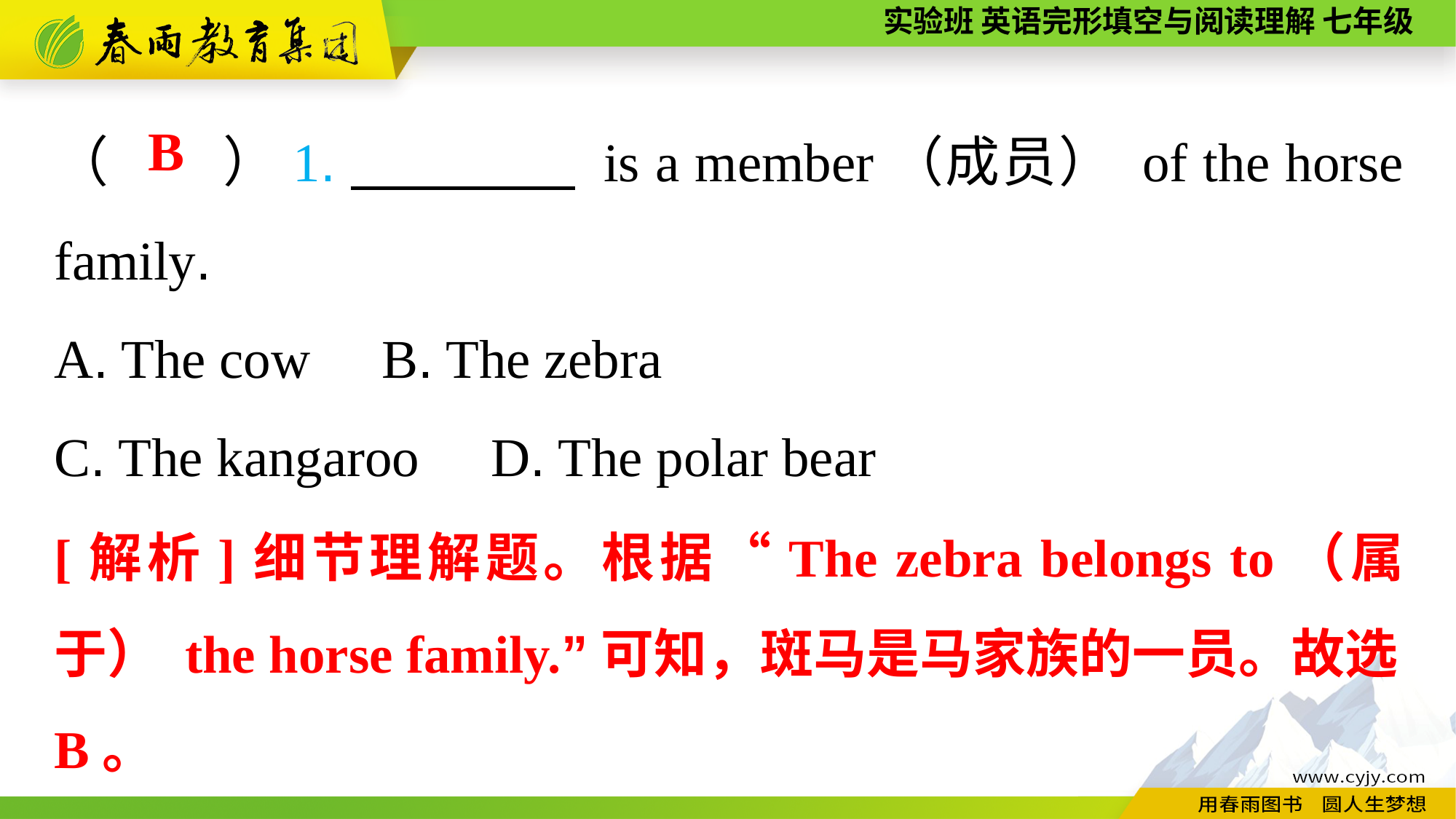

（　　）1.　　　　 is a member（成员） of the horse family.
A. The cow	B. The zebra
C. The kangaroo	D. The polar bear
B
[解析]细节理解题。根据“The zebra belongs to（属于） the horse family.”可知，斑马是马家族的一员。故选B。